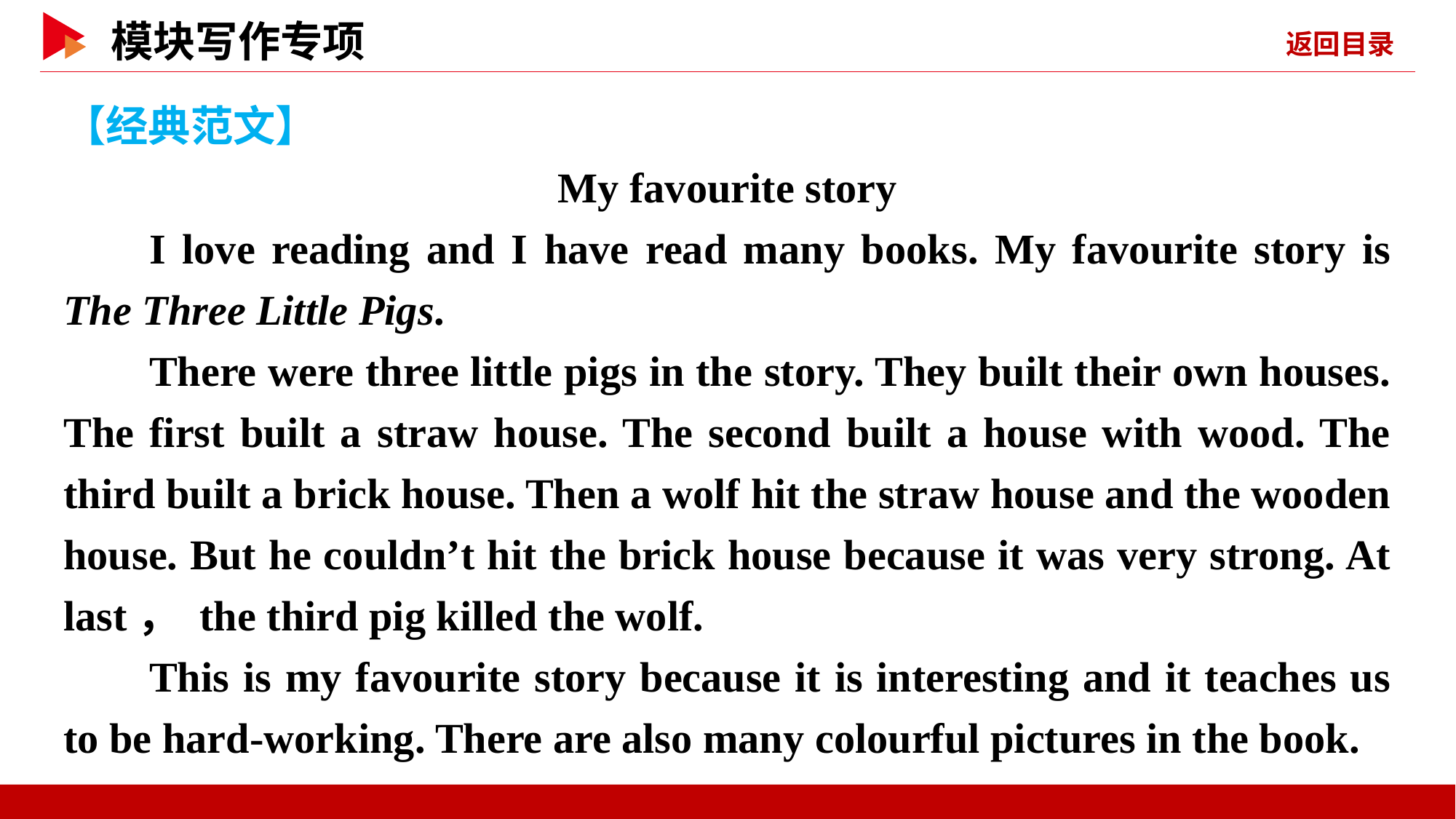

【经典范文】
My favourite story
I love reading and I have read many books. My favourite story is The Three Little Pigs.
There were three little pigs in the story. They built their own houses. The first built a straw house. The second built a house with wood. The third built a brick house. Then a wolf hit the straw house and the wooden house. But he couldn’t hit the brick house because it was very strong. At last， the third pig killed the wolf.
This is my favourite story because it is interesting and it teaches us to be hard-working. There are also many colourful pictures in the book.